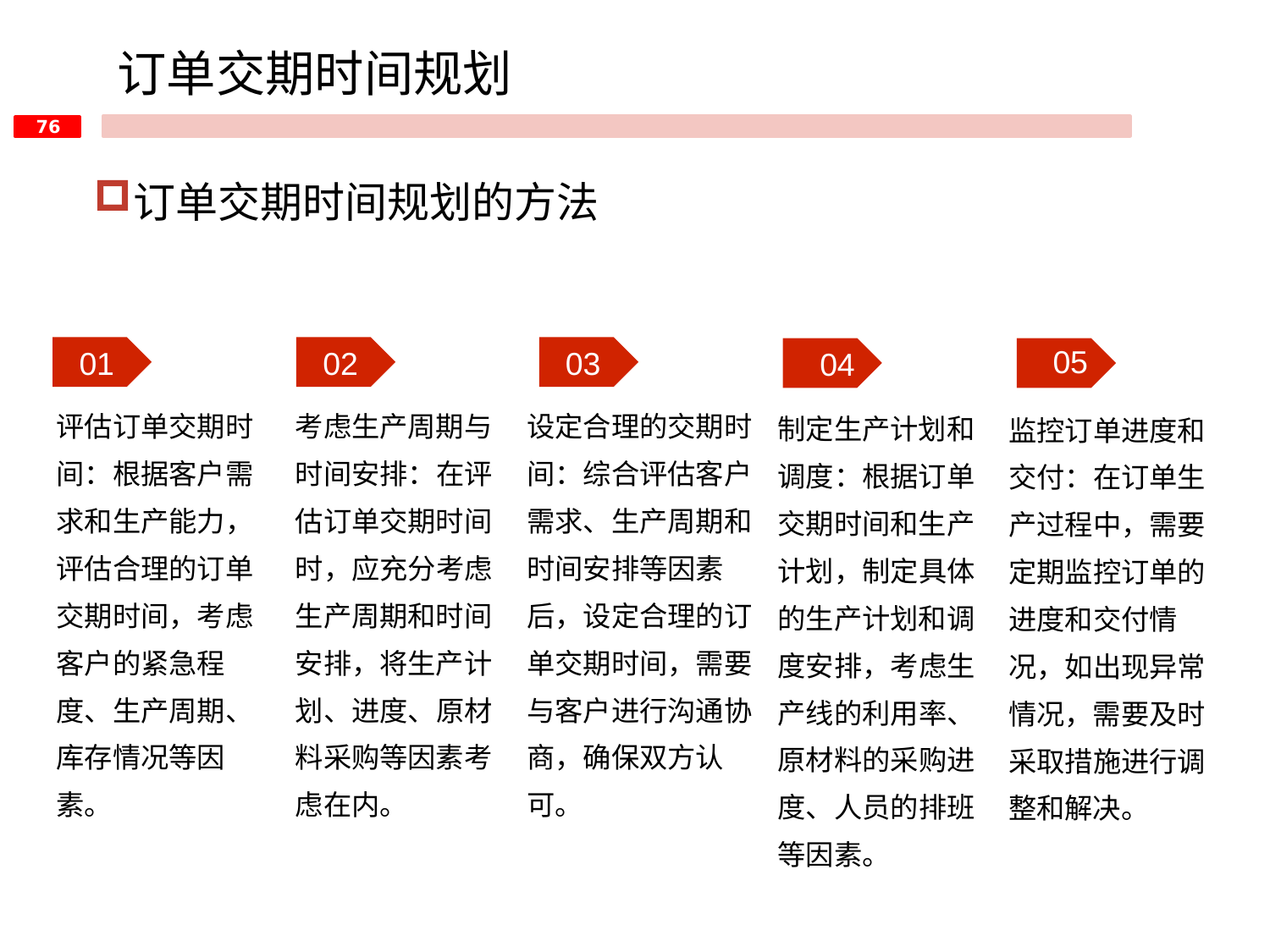

订单交期时间规划
76

订单交期时间规划的方法
05

01
02
03

04
评估订单交期时间：根据客户需求和生产能力，评估合理的订单交期时间，考虑客户的紧急程度、生产周期、库存情况等因素。
考虑生产周期与时间安排：在评估订单交期时间时，应充分考虑生产周期和时间安排，将生产计划、进度、原材料采购等因素考虑在内。
设定合理的交期时间：综合评估客户需求、生产周期和时间安排等因素后，设定合理的订单交期时间，需要与客户进行沟通协商，确保双方认可。
制定生产计划和调度：根据订单交期时间和生产计划，制定具体的生产计划和调度安排，考虑生产线的利用率、原材料的采购进度、人员的排班等因素。
监控订单进度和交付：在订单生产过程中，需要定期监控订单的进度和交付情况，如出现异常情况，需要及时采取措施进行调整和解决。